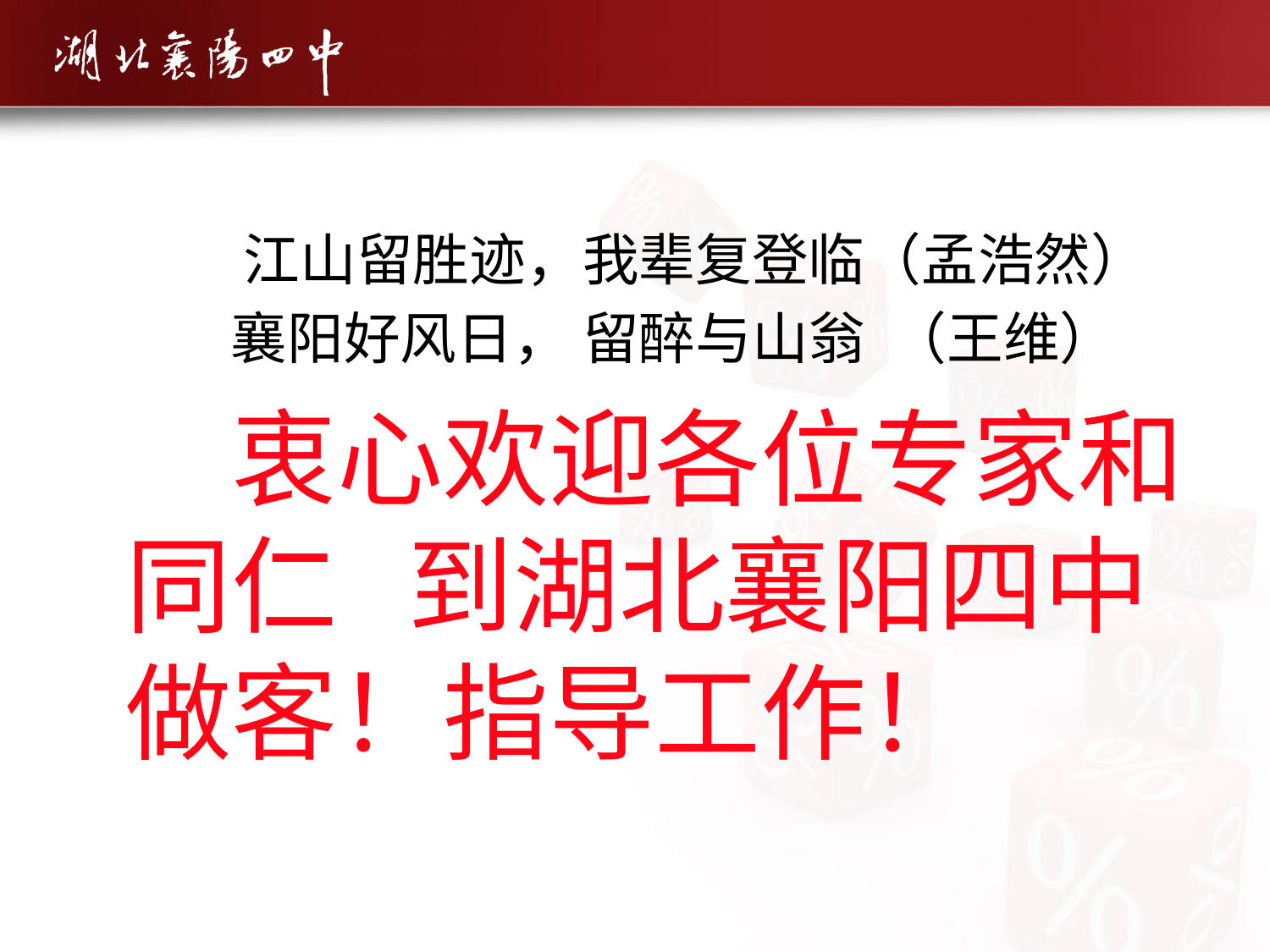

江山留胜迹，我辈复登临（孟浩然）
           襄阳好风日， 留醉与山翁  （王维）
       衷心欢迎各位专家和同仁   到湖北襄阳四中做客！指导工作！